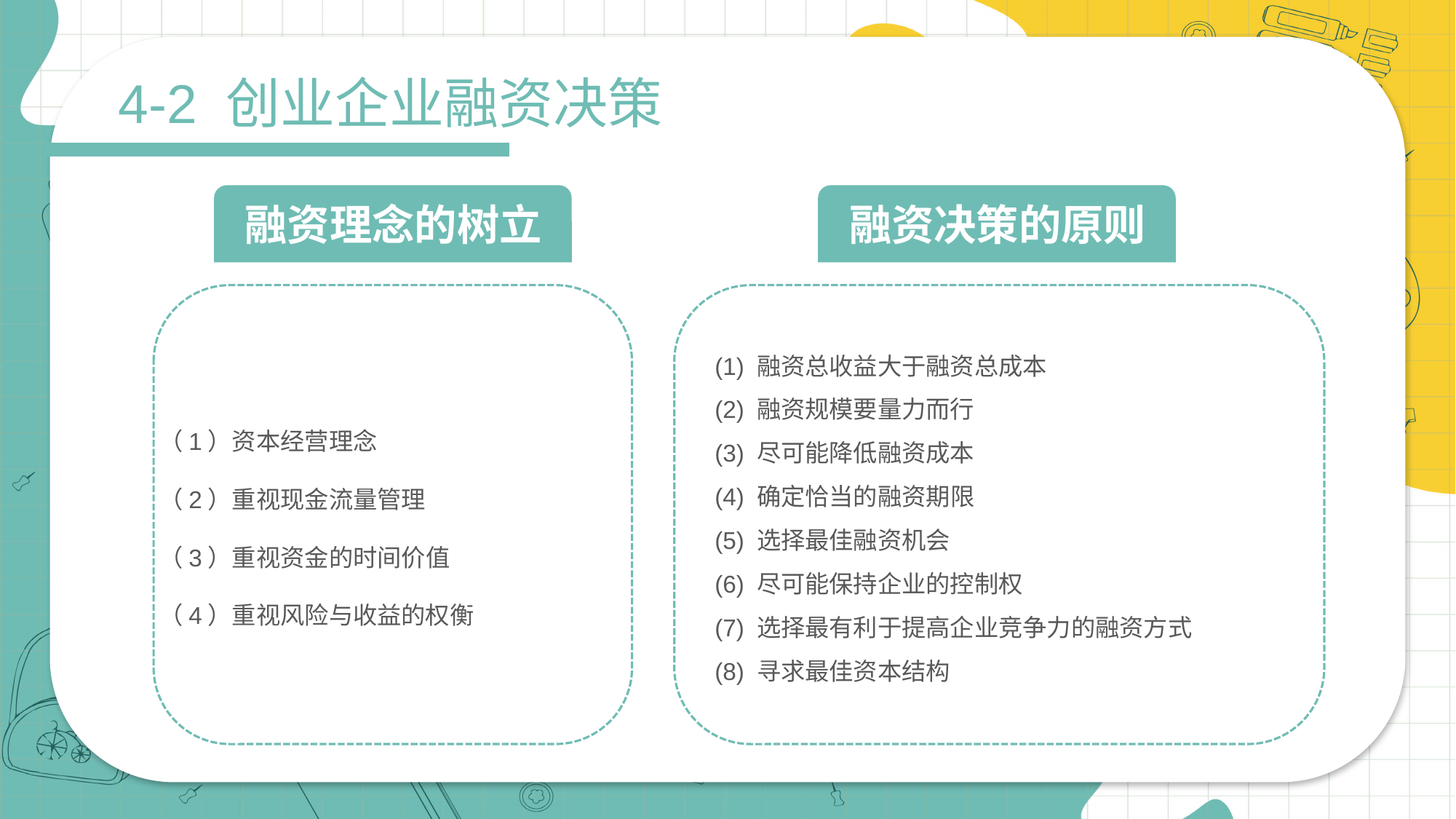

4-2 创业企业融资决策

融资理念的树立

融资决策的原则

(1) 融资总收益大于融资总成本
(2) 融资规模要量力而行
(3) 尽可能降低融资成本
(4) 确定恰当的融资期限
(5) 选择最佳融资机会
(6) 尽可能保持企业的控制权
(7) 选择最有利于提高企业竞争力的融资方式
(8) 寻求最佳资本结构
（1）资本经营理念
（2）重视现金流量管理
（3）重视资金的时间价值
（4）重视风险与收益的权衡